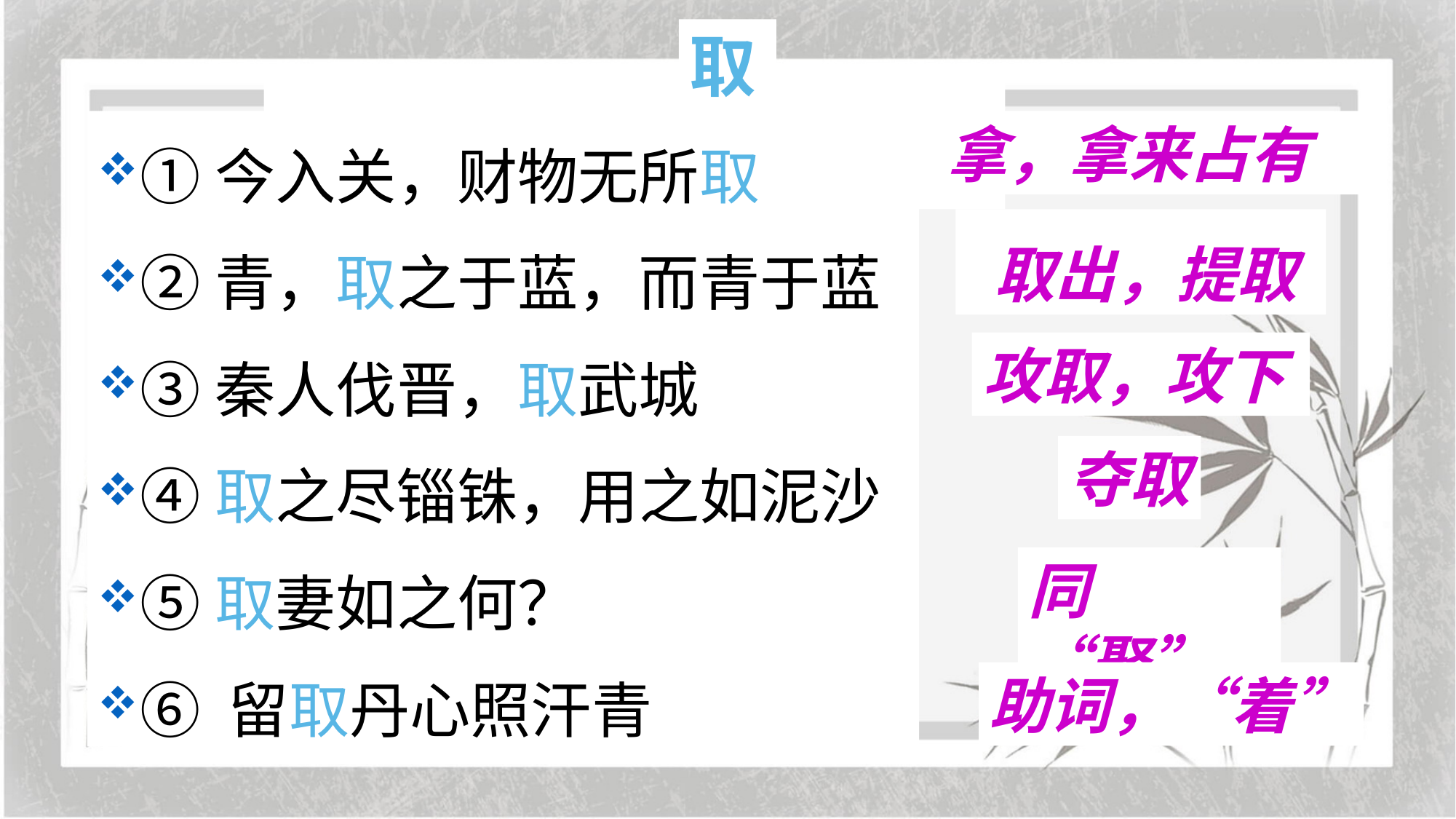

取

①今入关，财物无所取
②青，取之于蓝，而青于蓝
③秦人伐晋，取武城
④取之尽锱铢，用之如泥沙
⑤取妻如之何？
⑥ 留取丹心照汗青
拿，拿来占有
 取出，提取
攻取，攻下
夺取
同“娶”
助词，“着”